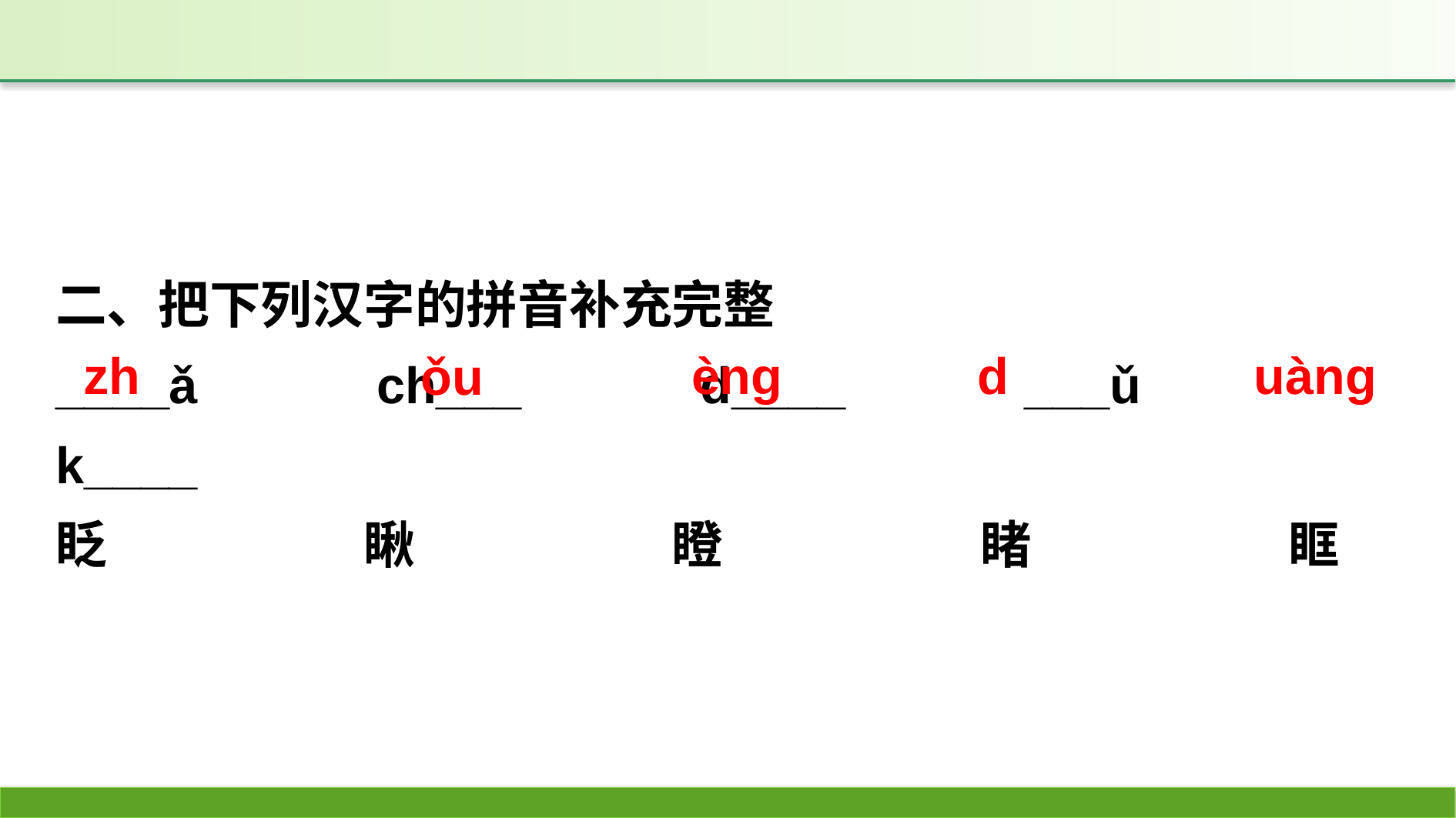

二、把下列汉字的拼音补充完整
____ǎ　　　ch___　　　d____　　　___ǔ　　　k____
眨　　　　　瞅　　　　　瞪　　　　　睹　　　　　眶
uàng
zh
èng
d
ǒu